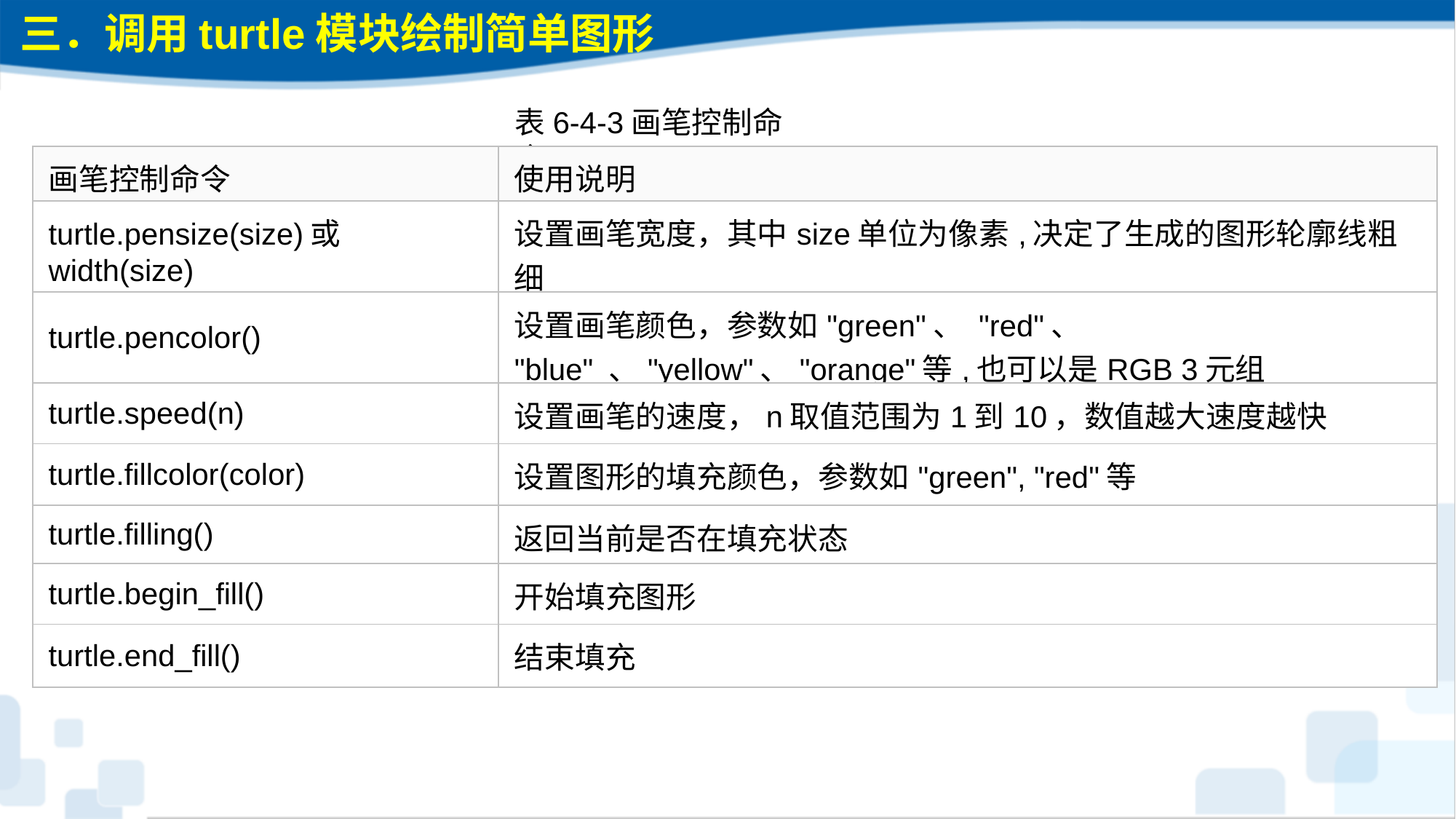

三．调用turtle模块绘制简单图形
表6-4-3画笔控制命令
| 画笔控制命令 | 使用说明 |
| --- | --- |
| turtle.pensize(size)或width(size) | 设置画笔宽度，其中size单位为像素,决定了生成的图形轮廓线粗细 |
| turtle.pencolor() | 设置画笔颜色，参数如"green"、 "red"、 "blue" 、"yellow"、"orange"等,也可以是RGB 3元组 |
| turtle.speed(n) | 设置画笔的速度，n取值范围为1到10，数值越大速度越快 |
| turtle.fillcolor(color) | 设置图形的填充颜色，参数如"green", "red"等 |
| turtle.filling() | 返回当前是否在填充状态 |
| turtle.begin\_fill() | 开始填充图形 |
| turtle.end\_fill() | 结束填充 |